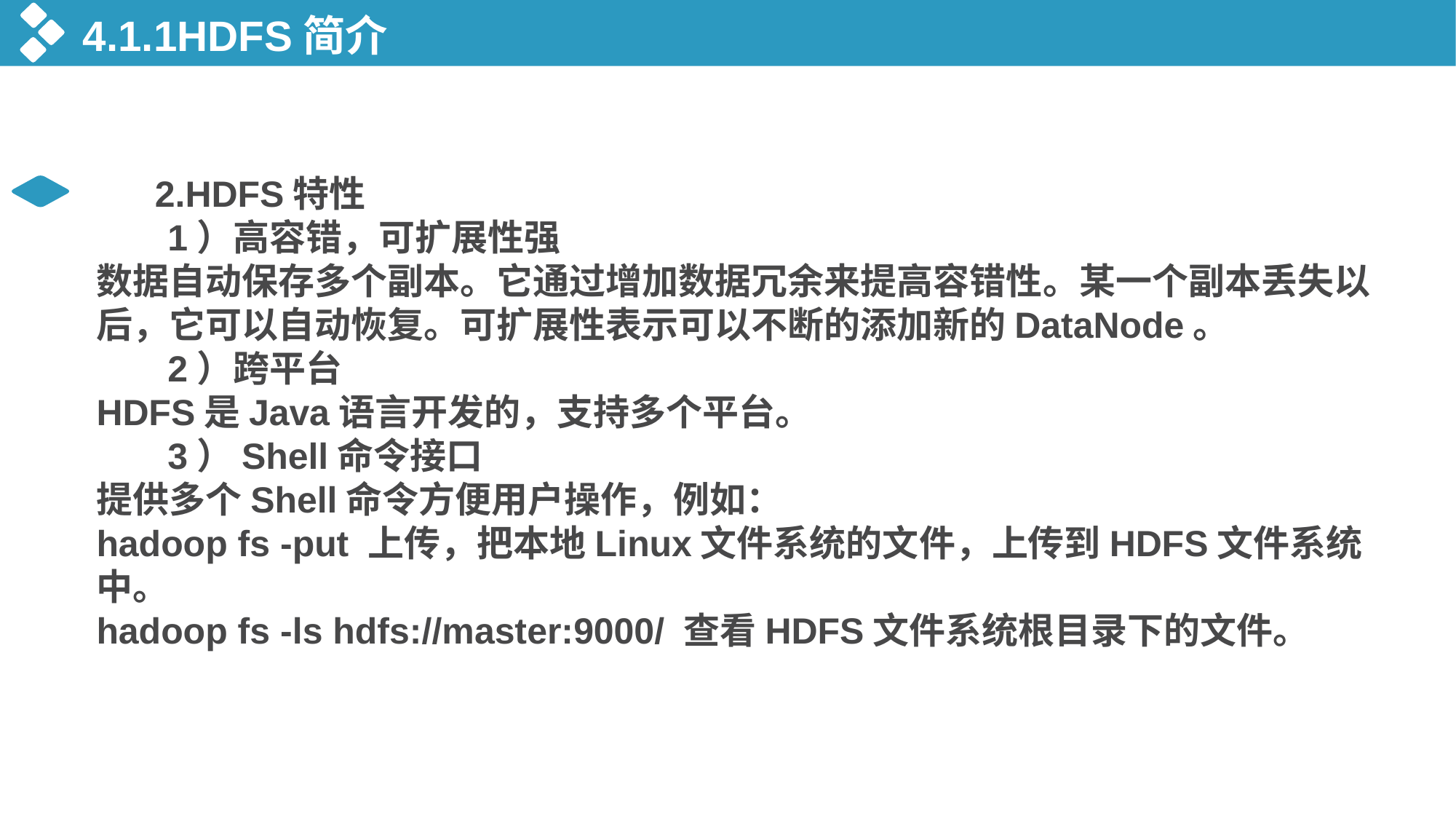

4.1.1HDFS简介
       2.HDFS特性
       1）高容错，可扩展性强
数据自动保存多个副本。它通过增加数据冗余来提高容错性。某一个副本丢失以后，它可以自动恢复。可扩展性表示可以不断的添加新的DataNode。
       2）跨平台
HDFS是Java语言开发的，支持多个平台。
       3）Shell命令接口
提供多个Shell命令方便用户操作，例如：
hadoop fs -put 上传，把本地Linux文件系统的文件，上传到HDFS文件系统中。
hadoop fs -ls hdfs://master:9000/ 查看HDFS文件系统根目录下的文件。